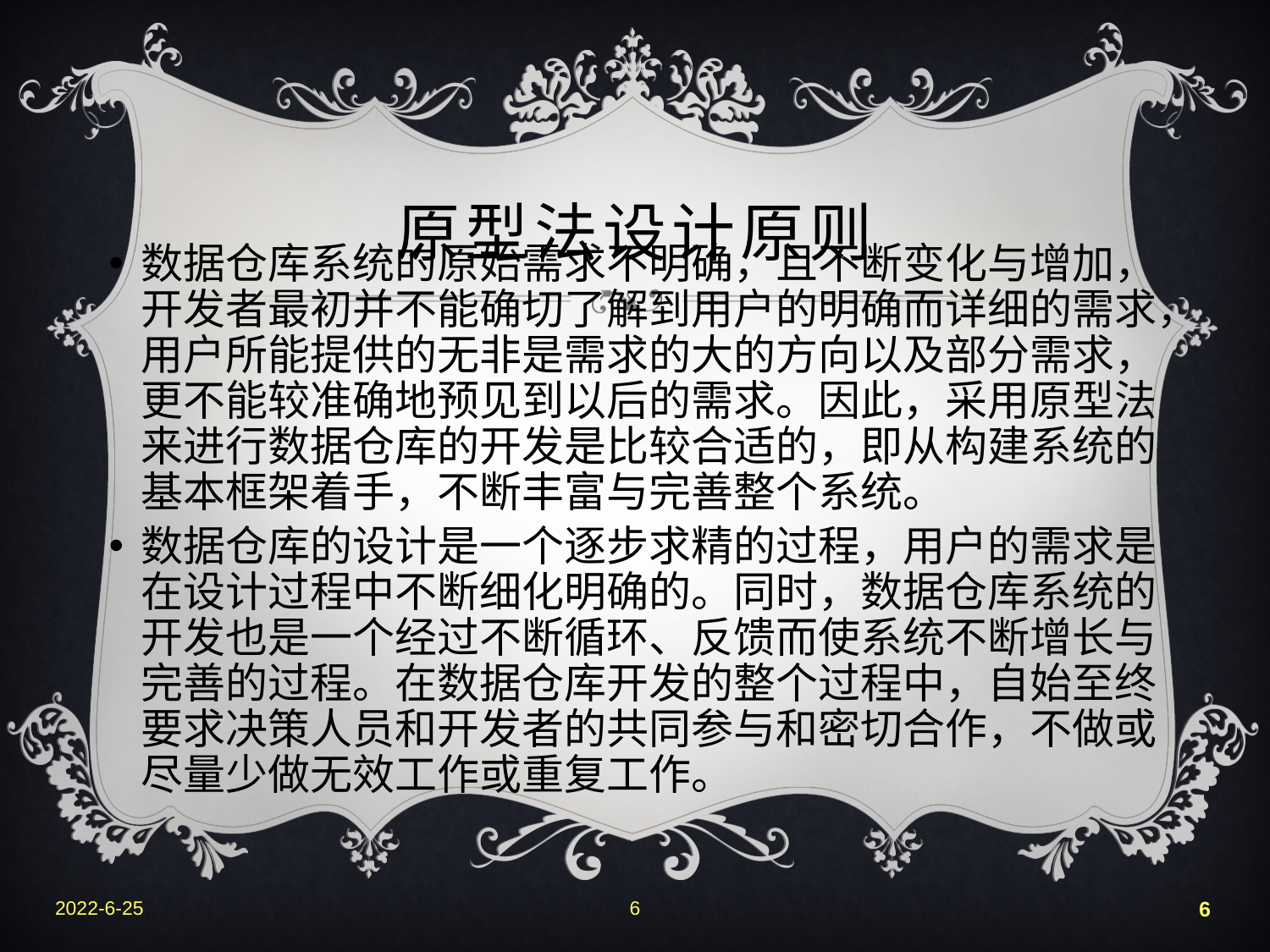

# 原型法设计原则
数据仓库系统的原始需求不明确，且不断变化与增加，开发者最初并不能确切了解到用户的明确而详细的需求，用户所能提供的无非是需求的大的方向以及部分需求，更不能较准确地预见到以后的需求。因此，采用原型法来进行数据仓库的开发是比较合适的，即从构建系统的基本框架着手，不断丰富与完善整个系统。
数据仓库的设计是一个逐步求精的过程，用户的需求是在设计过程中不断细化明确的。同时，数据仓库系统的开发也是一个经过不断循环、反馈而使系统不断增长与完善的过程。在数据仓库开发的整个过程中，自始至终要求决策人员和开发者的共同参与和密切合作，不做或尽量少做无效工作或重复工作。
2022-6-25
6
6